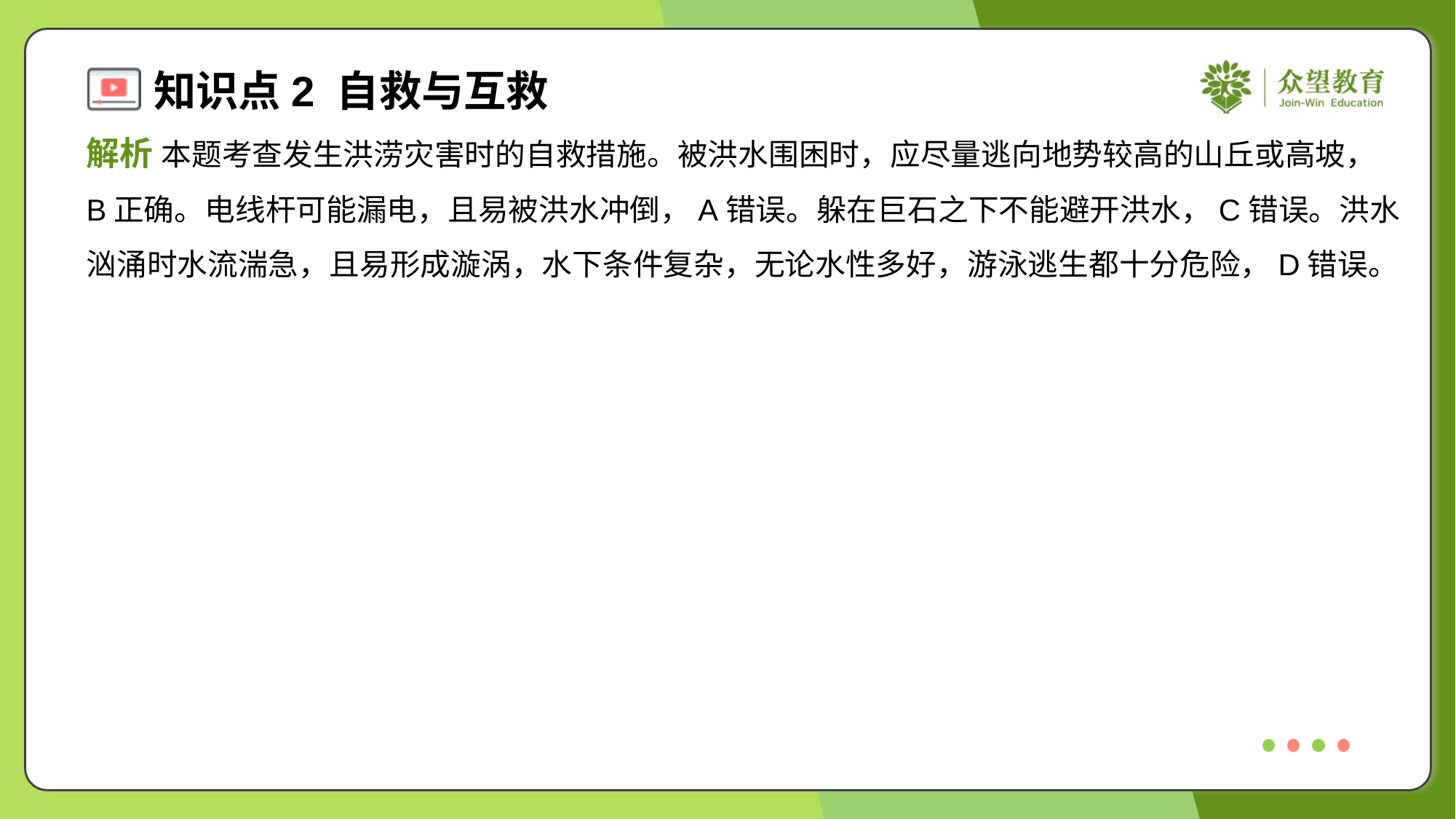

解析 本题考查发生洪涝灾害时的自救措施。被洪水围困时，应尽量逃向地势较高的山丘或高坡，
B正确。电线杆可能漏电，且易被洪水冲倒，A错误。躲在巨石之下不能避开洪水，C错误。洪水
汹涌时水流湍急，且易形成漩涡，水下条件复杂，无论水性多好，游泳逃生都十分危险，D错误。